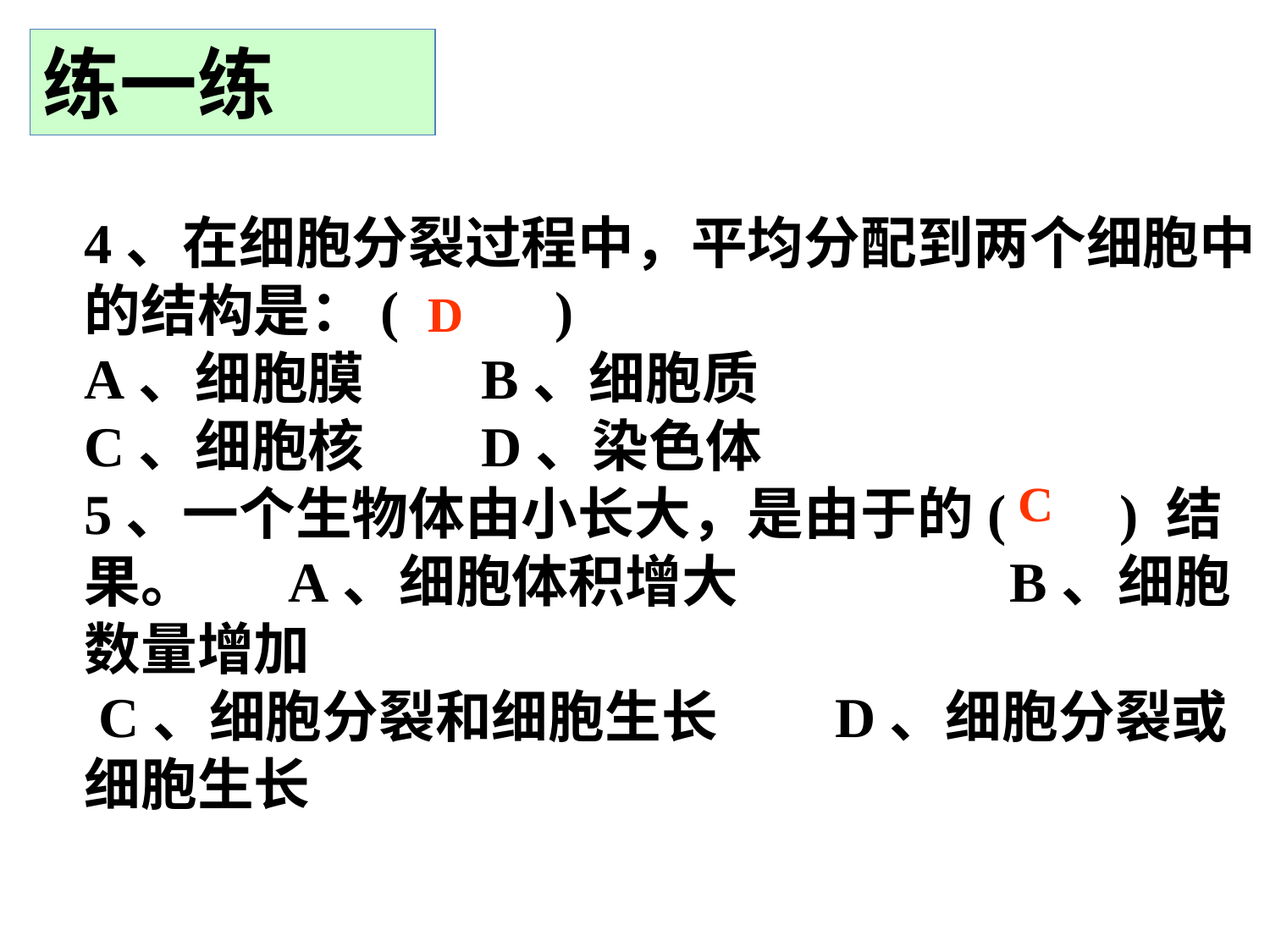

练一练
4、在细胞分裂过程中，平均分配到两个细胞中的结构是：(           )
A、细胞膜        B、细胞质
C、细胞核        D、染色体
5、一个生物体由小长大，是由于的(        ) 结果。      A、细胞体积增大                    B、细胞数量增加
 C、细胞分裂和细胞生长        D、细胞分裂或细胞生长
D
C